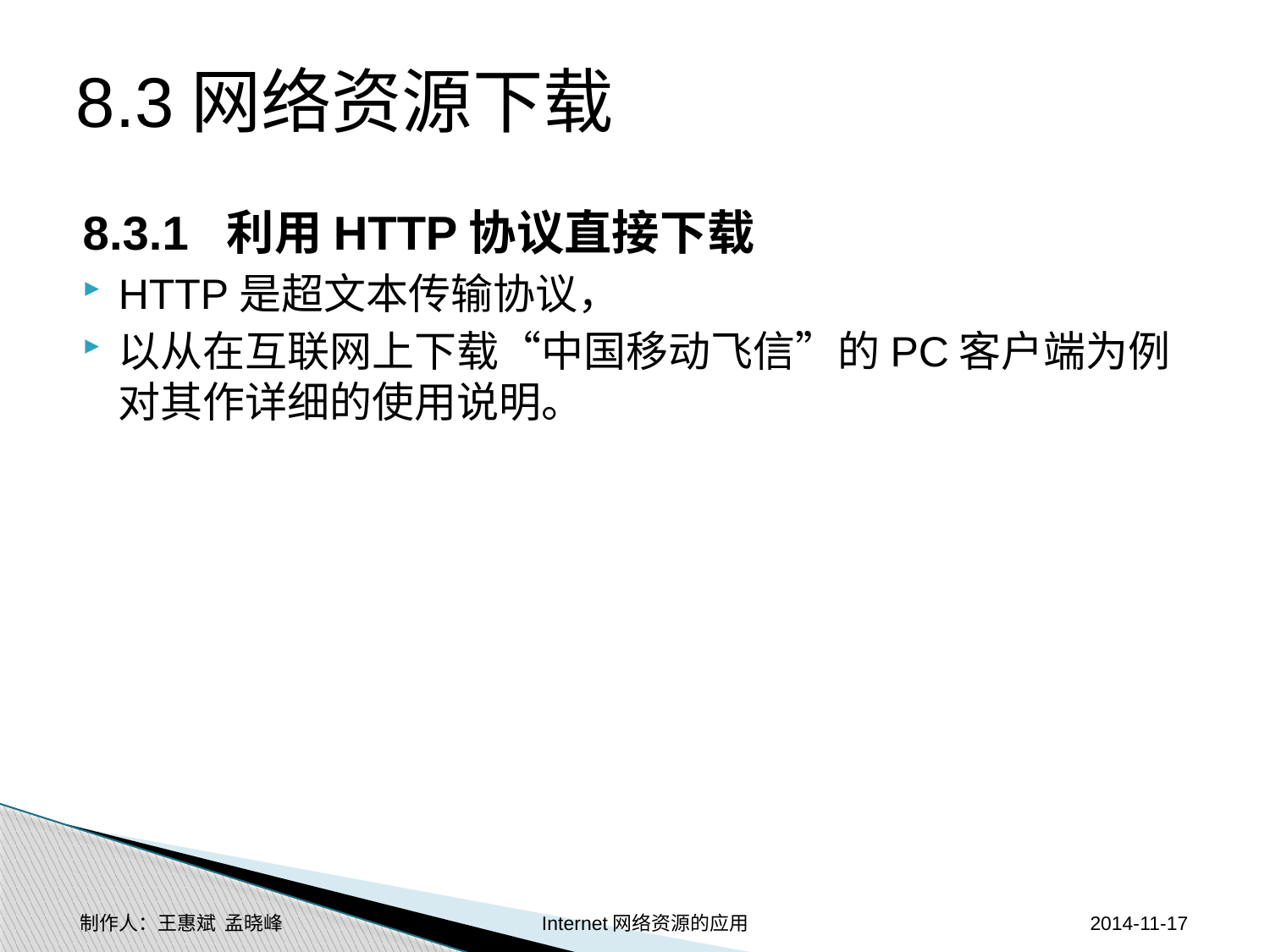

# 8.3网络资源下载

8.3.1  利用HTTP协议直接下载
HTTP是超文本传输协议，
以从在互联网上下载“中国移动飞信”的PC客户端为例对其作详细的使用说明。

制作人：王惠斌  孟晓峰                                                         Internet网络资源的应用
2014-11-17